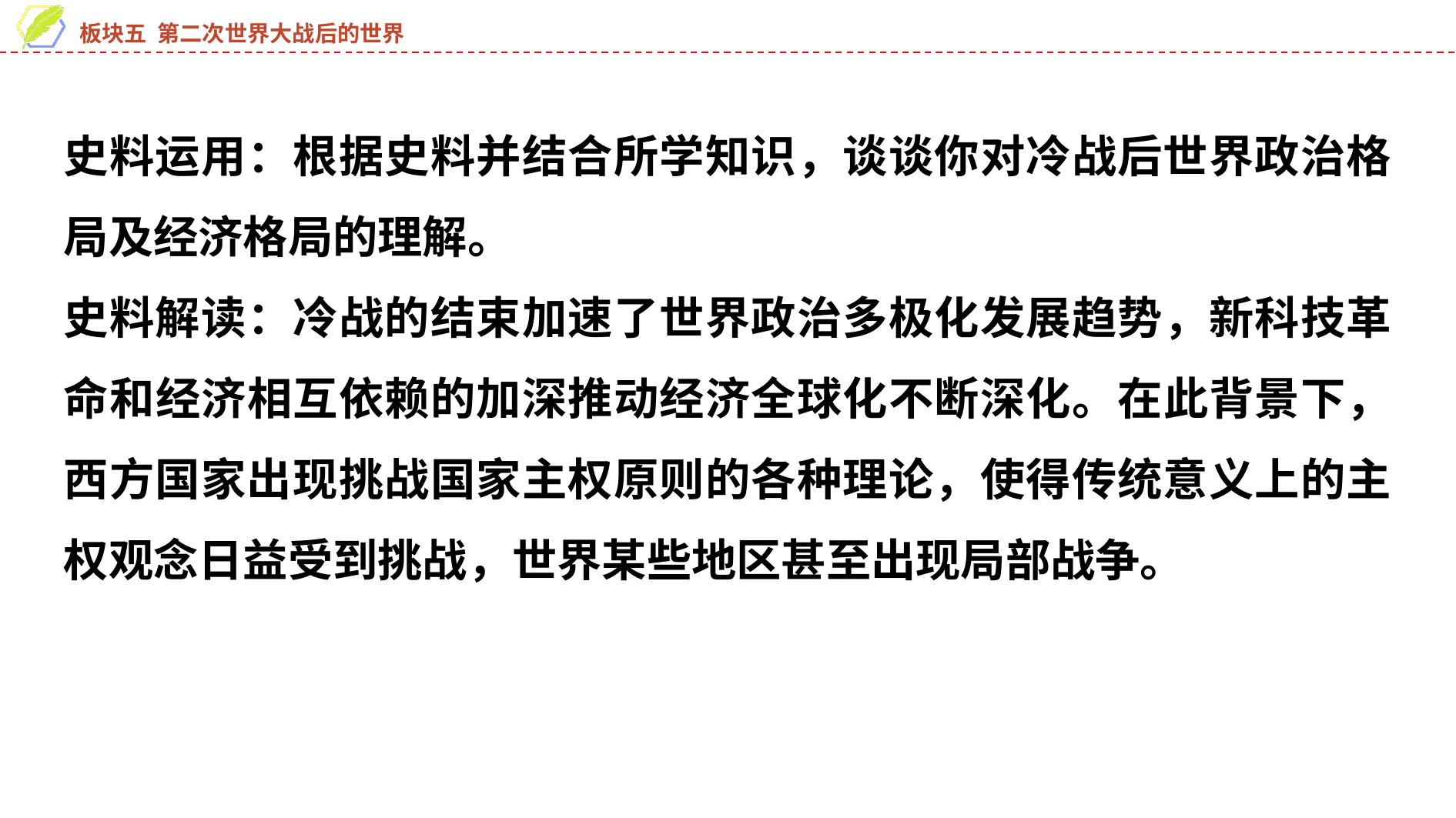

史料运用：根据史料并结合所学知识，谈谈你对冷战后世界政治格局及经济格局的理解。
史料解读：冷战的结束加速了世界政治多极化发展趋势，新科技革命和经济相互依赖的加深推动经济全球化不断深化。在此背景下，西方国家出现挑战国家主权原则的各种理论，使得传统意义上的主权观念日益受到挑战，世界某些地区甚至出现局部战争。